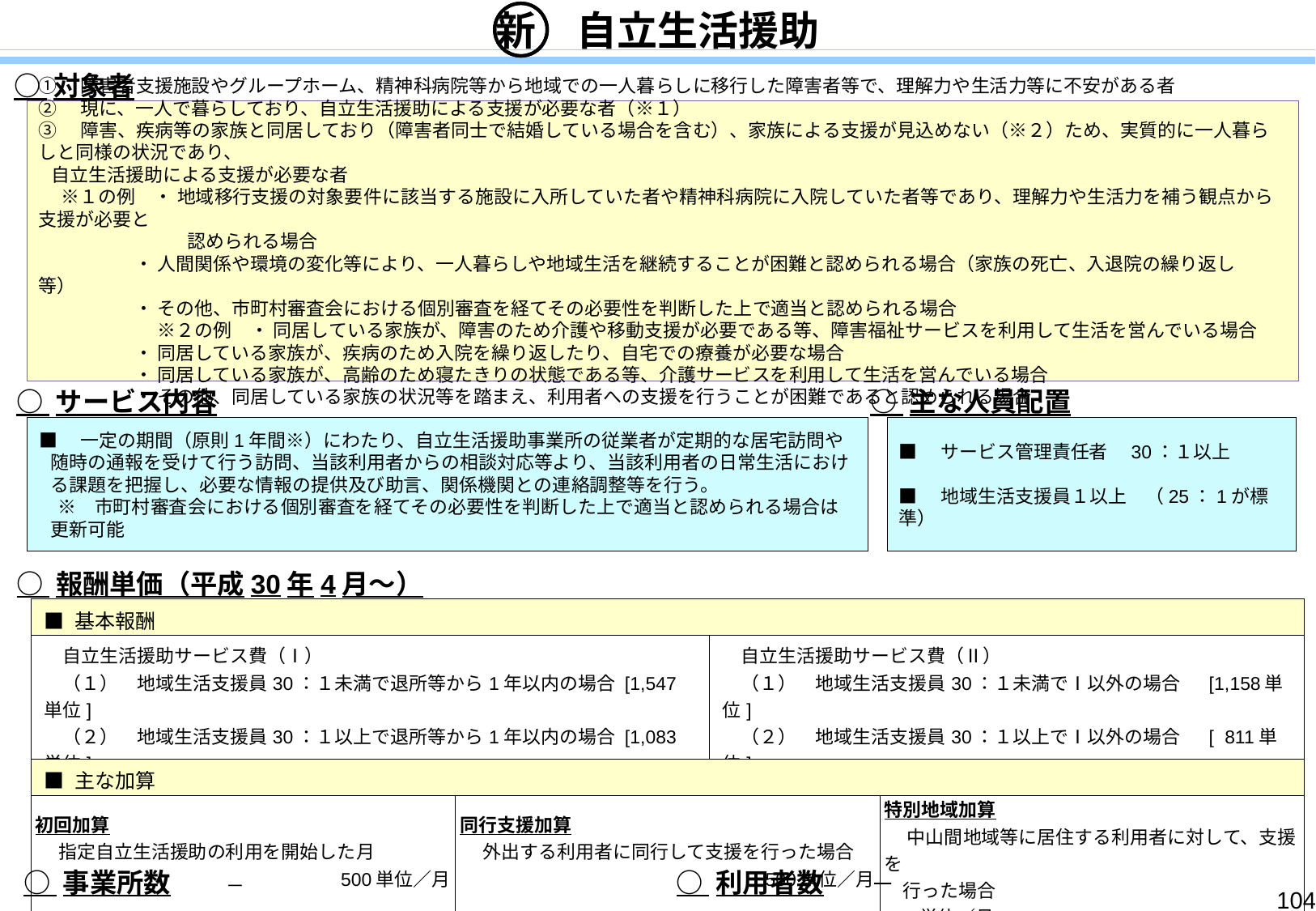

新　自立生活援助
○ 対象者
➀　障害者支援施設やグループホーム、精神科病院等から地域での一人暮らしに移行した障害者等で、理解力や生活力等に不安がある者
②　現に、一人で暮らしており、自立生活援助による支援が必要な者（※１）
③　障害、疾病等の家族と同居しており（障害者同士で結婚している場合を含む）、家族による支援が見込めない（※２）ため、実質的に一人暮らしと同様の状況であり、
  自立生活援助による支援が必要な者
　 ※１の例　・ 地域移行支援の対象要件に該当する施設に入所していた者や精神科病院に入院していた者等であり、理解力や生活力を補う観点から支援が必要と
　　　　　　　　認められる場合
・ 人間関係や環境の変化等により、一人暮らしや地域生活を継続することが困難と認められる場合（家族の死亡、入退院の繰り返し　等）
・ その他、市町村審査会における個別審査を経てその必要性を判断した上で適当と認められる場合
　 ※２の例　・ 同居している家族が、障害のため介護や移動支援が必要である等、障害福祉サービスを利用して生活を営んでいる場合
・ 同居している家族が、疾病のため入院を繰り返したり、自宅での療養が必要な場合
・ 同居している家族が、高齢のため寝たきりの状態である等、介護サービスを利用して生活を営んでいる場合
・ その他、同居している家族の状況等を踏まえ、利用者への支援を行うことが困難であると認められる場合
○ サービス内容
○ 主な人員配置
■　サービス管理責任者　30：１以上

■　地域生活支援員１以上　（25：1が標準）
■　一定の期間（原則1年間※）にわたり、自立生活援助事業所の従業者が定期的な居宅訪問や随時の通報を受けて行う訪問、当該利用者からの相談対応等より、当該利用者の日常生活における課題を把握し、必要な情報の提供及び助言、関係機関との連絡調整等を行う。
　※　市町村審査会における個別審査を経てその必要性を判断した上で適当と認められる場合は更新可能
○ 報酬単価（平成30年4月～）
| ■ 基本報酬 |  |  |  |
| --- | --- | --- | --- |
| 自立生活援助サービス費（Ⅰ） 　（１）　地域生活支援員30：１未満で退所等から1年以内の場合 [1,547単位] 　（２）　地域生活支援員30：１以上で退所等から1年以内の場合 [1,083単位] |  | 自立生活援助サービス費（Ⅱ） 　（１）　地域生活支援員30：１未満でⅠ以外の場合　 [1,158単位] 　（２）　地域生活支援員30：１以上でⅠ以外の場合　 [ 811単位] |  |
| ■ 主な加算 |  |  |  |
| 初回加算 　 指定自立生活援助の利用を開始した月 500単位／月 | 同行支援加算 　 外出する利用者に同行して支援を行った場合 500単位／月 |  | 特別地域加算 　 中山間地域等に居住する利用者に対して、支援を 　行った場合　　　　　　　　　　　　　　　　230単位／月 |

○ 利用者数　　－
○ 事業所数　　　－
104